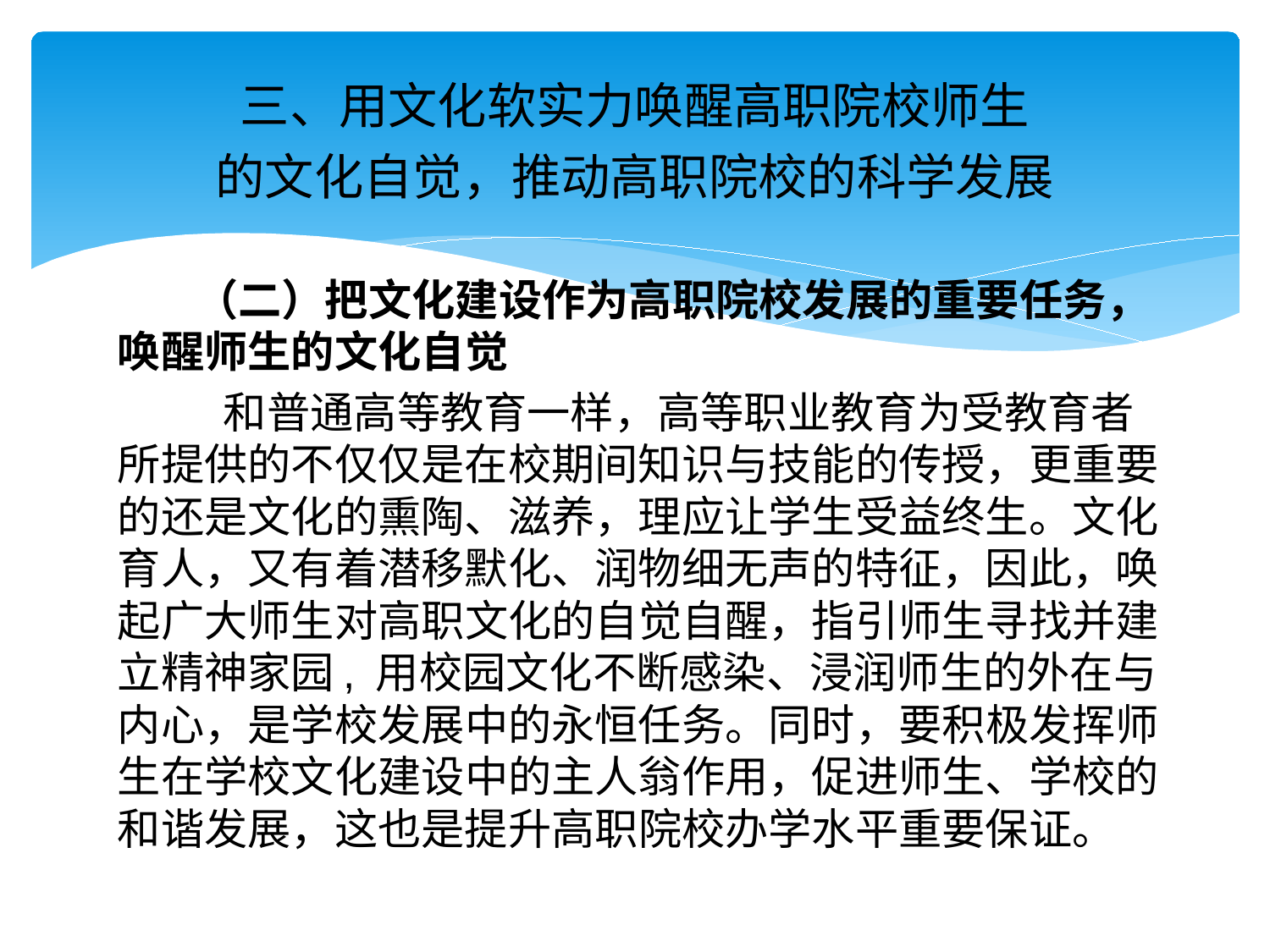

# 三、用文化软实力唤醒高职院校师生 的文化自觉，推动高职院校的科学发展
         （二）把文化建设作为高职院校发展的重要任务，唤醒师生的文化自觉
          和普通高等教育一样，高等职业教育为受教育者所提供的不仅仅是在校期间知识与技能的传授，更重要的还是文化的熏陶、滋养，理应让学生受益终生。文化育人，又有着潜移默化、润物细无声的特征，因此，唤起广大师生对高职文化的自觉自醒，指引师生寻找并建立精神家园, 用校园文化不断感染、浸润师生的外在与内心，是学校发展中的永恒任务。同时，要积极发挥师生在学校文化建设中的主人翁作用，促进师生、学校的和谐发展，这也是提升高职院校办学水平重要保证。